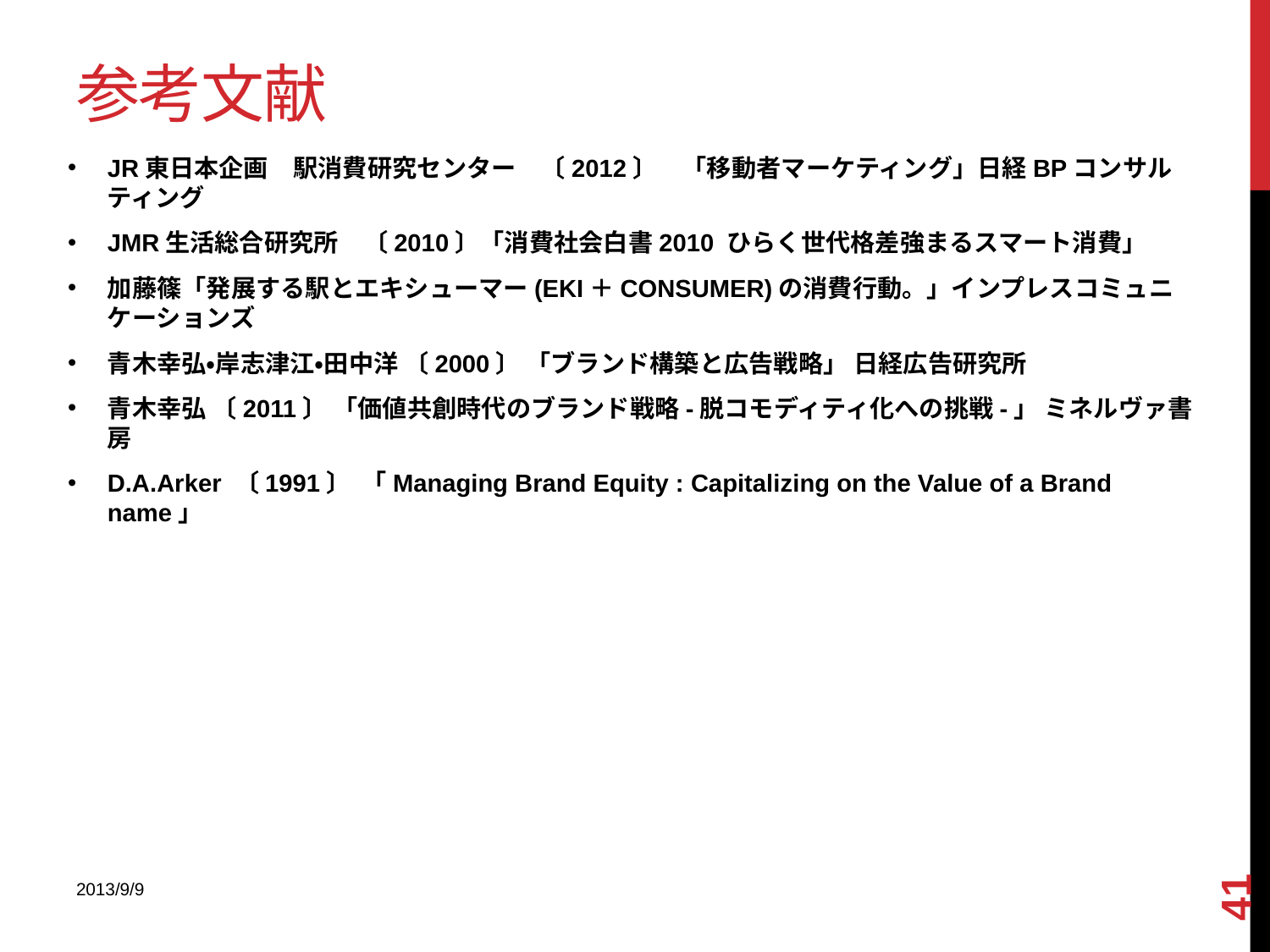

# 参考文献
JR東日本企画　駅消費研究センター　〔2012〕　「移動者マーケティング」日経BPコンサルティング
JMR生活総合研究所　〔2010〕「消費社会白書2010 ひらく世代格差強まるスマート消費」
加藤篠「発展する駅とエキシューマー(EKI＋CONSUMER)の消費行動。」インプレスコミュニケーションズ
青木幸弘・岸志津江・田中洋 〔2000〕 「ブランド構築と広告戦略」 日経広告研究所
青木幸弘 〔2011〕 「価値共創時代のブランド戦略-脱コモディティ化への挑戦-」 ミネルヴァ書房
D.A.Arker 〔1991〕  「Managing Brand Equity : Capitalizing on the Value of a Brand name」

41
2013/9/9